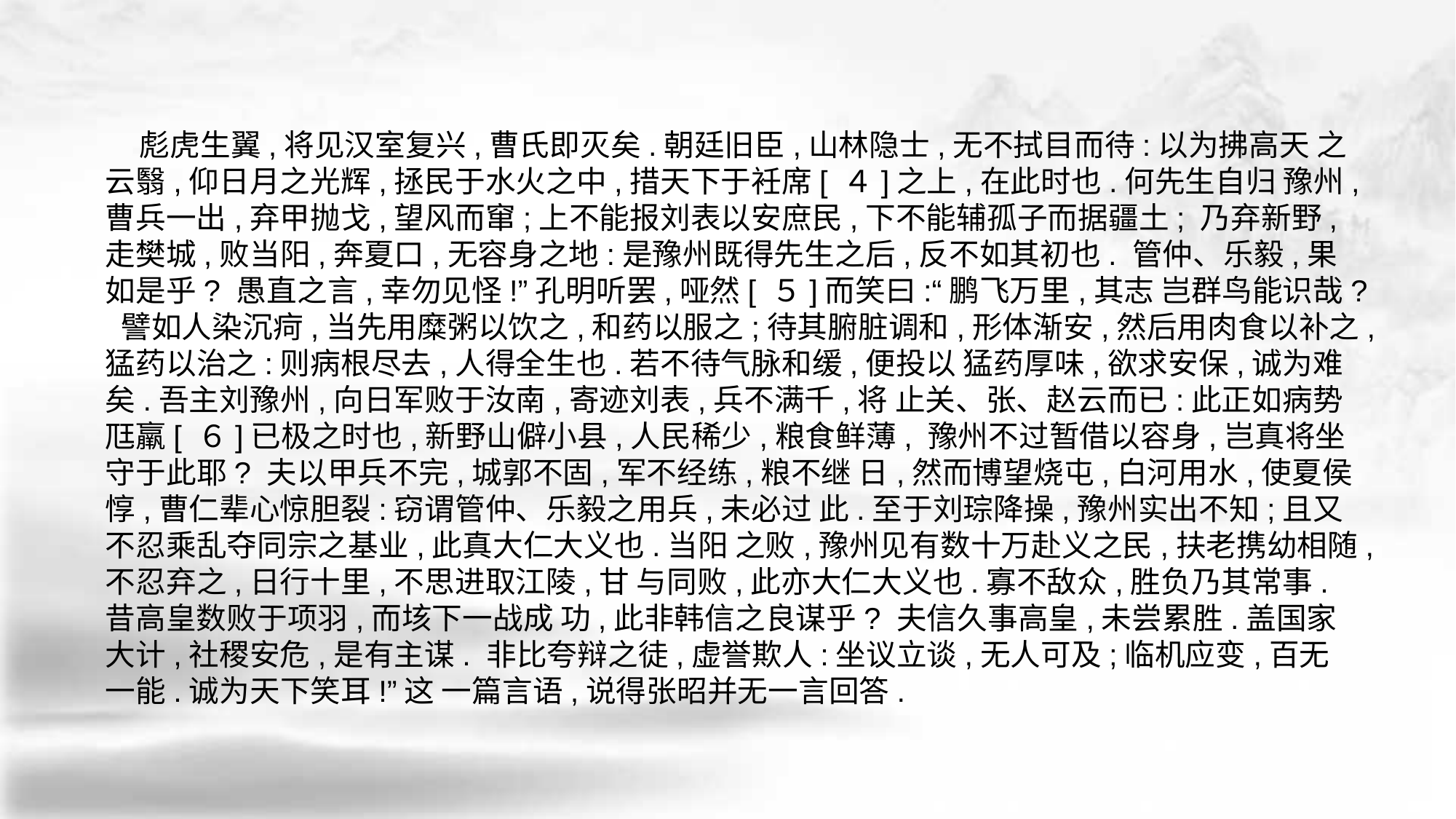

彪虎生翼,将见汉室复兴,曹氏即灭矣.朝廷旧臣,山林隐士,无不拭目而待:以为拂高天 之云翳,仰日月之光辉,拯民于水火之中,措天下于衽席[ ４]之上,在此时也.何先生自归 豫州,曹兵一出,弃甲抛戈,望风而窜;上不能报刘表以安庶民,下不能辅孤子而据疆土; 乃弃新野,走樊城,败当阳,奔夏口,无容身之地:是豫州既得先生之后,反不如其初也. 管仲、乐毅,果如是乎? 愚直之言,幸勿见怪!”孔明听罢,哑然[ ５]而笑曰:“鹏飞万里,其志 岂群鸟能识哉? 譬如人染沉疴,当先用糜粥以饮之,和药以服之;待其腑脏调和,形体渐安,然后用肉食以补之,猛药以治之:则病根尽去,人得全生也.若不待气脉和缓,便投以 猛药厚味,欲求安保,诚为难矣.吾主刘豫州,向日军败于汝南,寄迹刘表,兵不满千,将 止关、张、赵云而已:此正如病势尫羸[ ６]已极之时也,新野山僻小县,人民稀少,粮食鲜薄, 豫州不过暂借以容身,岂真将坐守于此耶? 夫以甲兵不完,城郭不固,军不经练,粮不继 日,然而博望烧屯,白河用水,使夏侯惇,曹仁辈心惊胆裂:窃谓管仲、乐毅之用兵,未必过 此.至于刘琮降操,豫州实出不知;且又不忍乘乱夺同宗之基业,此真大仁大义也.当阳 之败,豫州见有数十万赴义之民,扶老携幼相随,不忍弃之,日行十里,不思进取江陵,甘 与同败,此亦大仁大义也.寡不敌众,胜负乃其常事.昔高皇数败于项羽,而垓下一战成 功,此非韩信之良谋乎? 夫信久事高皇,未尝累胜.盖国家大计,社稷安危,是有主谋. 非比夸辩之徒,虚誉欺人:坐议立谈,无人可及;临机应变,百无一能.诚为天下笑耳!”这 一篇言语,说得张昭并无一言回答.